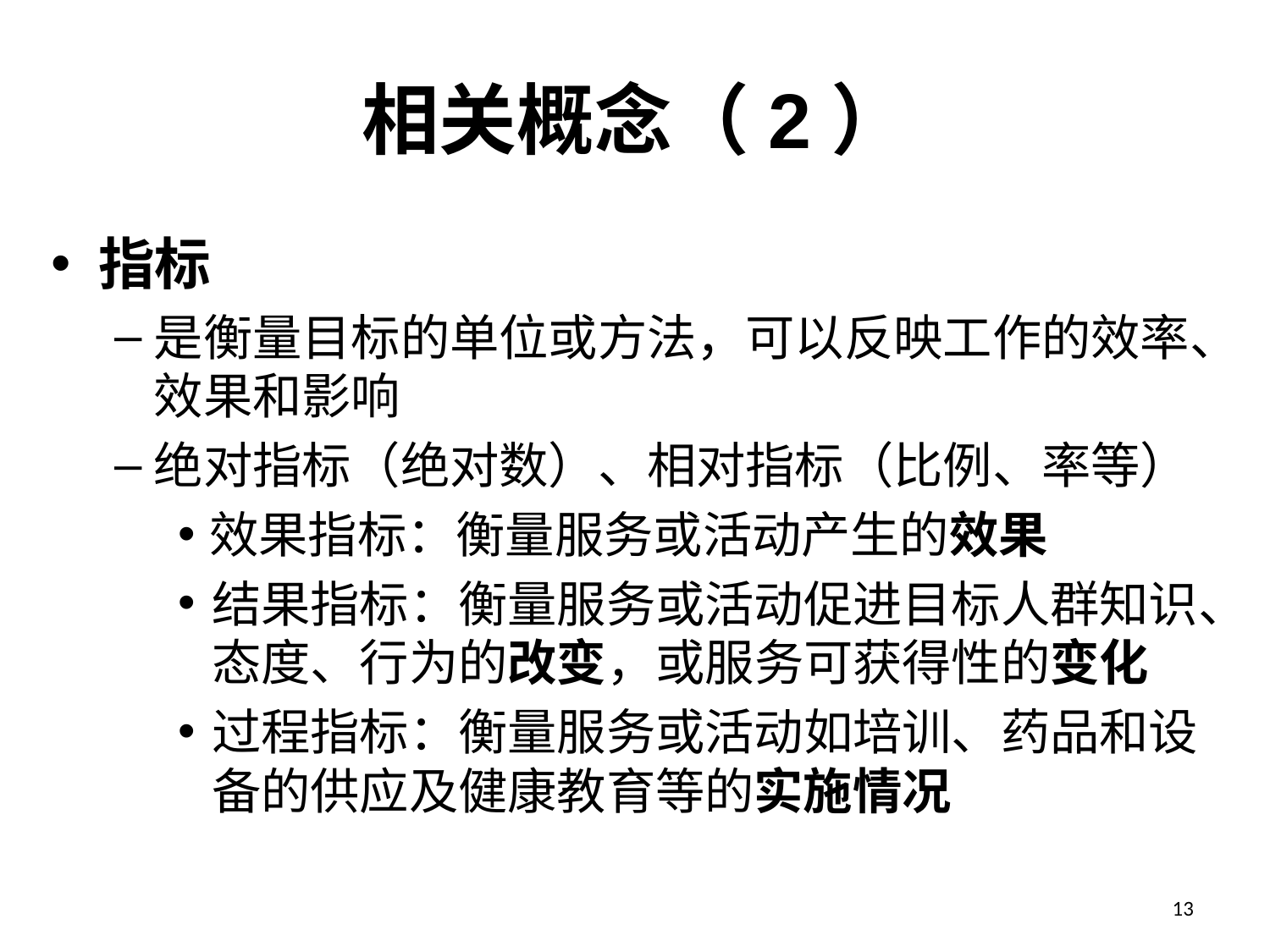

# 相关概念（2）
指标
是衡量目标的单位或方法，可以反映工作的效率、效果和影响
绝对指标（绝对数）、相对指标（比例、率等）
效果指标：衡量服务或活动产生的效果
结果指标：衡量服务或活动促进目标人群知识、态度、行为的改变，或服务可获得性的变化
过程指标：衡量服务或活动如培训、药品和设备的供应及健康教育等的实施情况
13